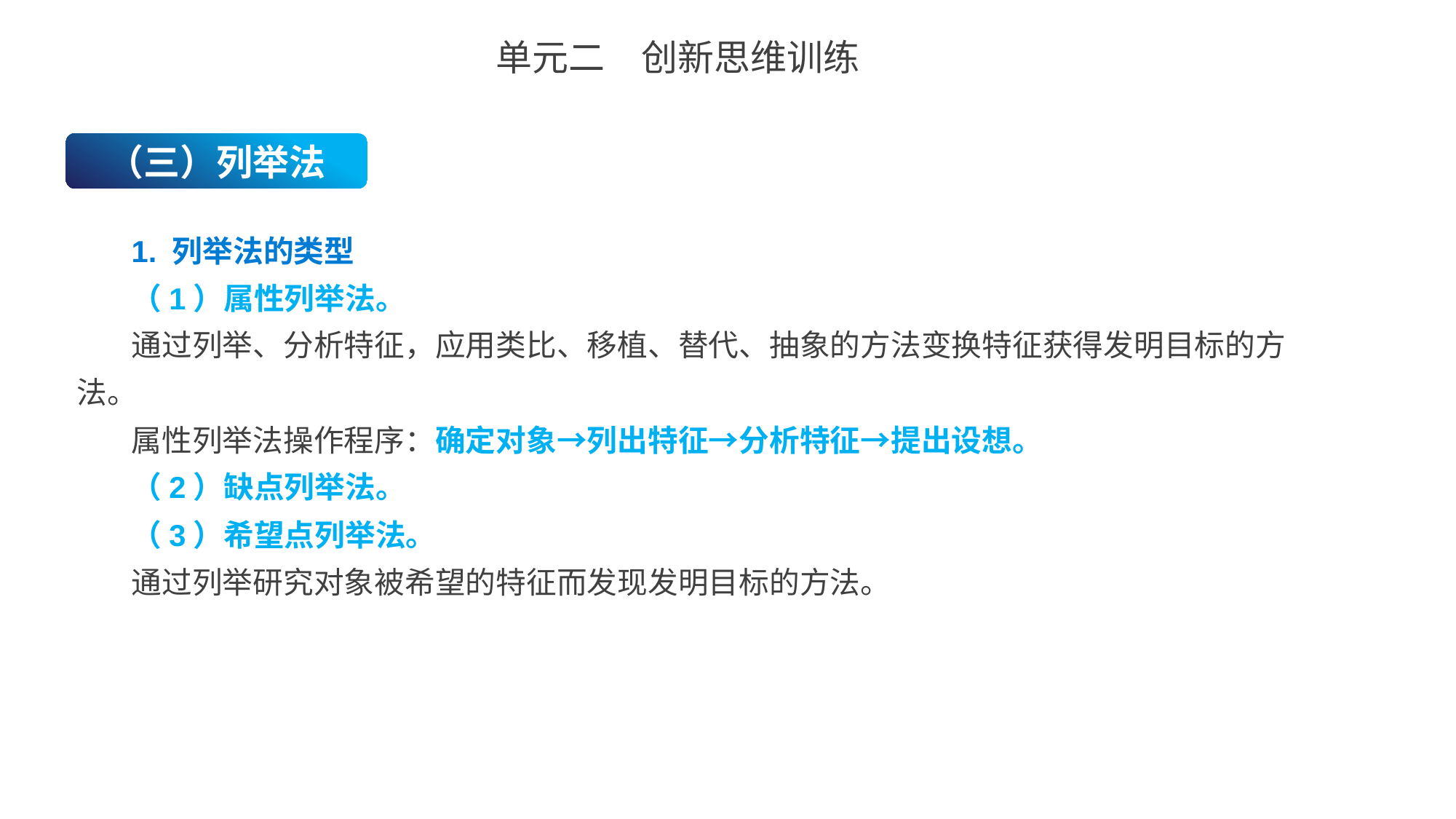

单元二　创新思维训练
（三）列举法
1. 列举法的类型
（1）属性列举法。
通过列举、分析特征，应用类比、移植、替代、抽象的方法变换特征获得发明目标的方法。
属性列举法操作程序：确定对象→列出特征→分析特征→提出设想。
（2）缺点列举法。
（3）希望点列举法。
通过列举研究对象被希望的特征而发现发明目标的方法。